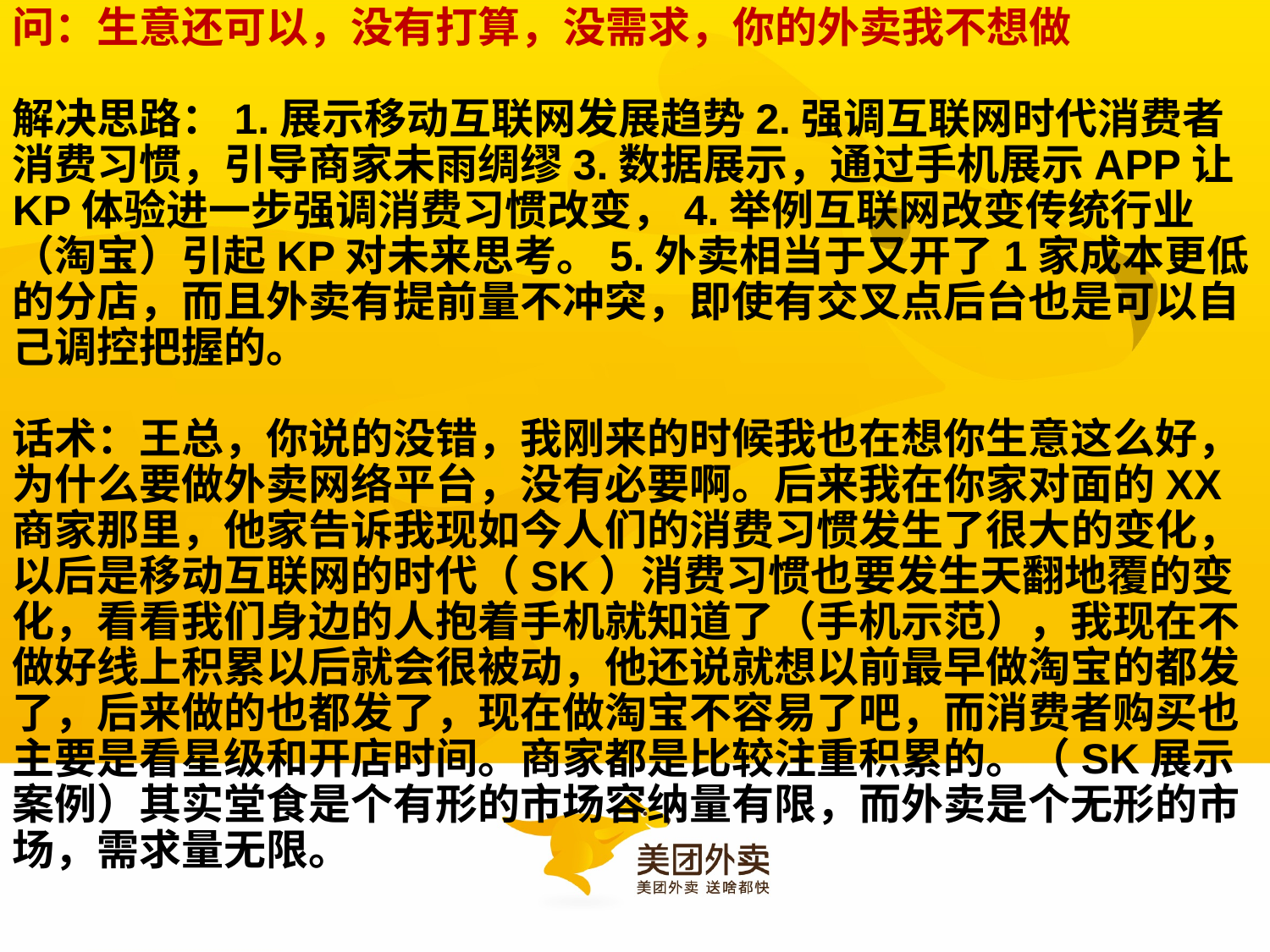

# 问：生意还可以，没有打算，没需求，你的外卖我不想做

解决思路：1.展示移动互联网发展趋势2.强调互联网时代消费者消费习惯，引导商家未雨绸缪3.数据展示，通过手机展示APP让KP体验进一步强调消费习惯改变，4.举例互联网改变传统行业（淘宝）引起KP对未来思考。5.外卖相当于又开了1家成本更低的分店，而且外卖有提前量不冲突，即使有交叉点后台也是可以自己调控把握的。

话术：王总，你说的没错，我刚来的时候我也在想你生意这么好，为什么要做外卖网络平台，没有必要啊。后来我在你家对面的XX商家那里，他家告诉我现如今人们的消费习惯发生了很大的变化，以后是移动互联网的时代（SK）消费习惯也要发生天翻地覆的变化，看看我们身边的人抱着手机就知道了（手机示范），我现在不做好线上积累以后就会很被动，他还说就想以前最早做淘宝的都发了，后来做的也都发了，现在做淘宝不容易了吧，而消费者购买也主要是看星级和开店时间。商家都是比较注重积累的。（SK展示案例）其实堂食是个有形的市场容纳量有限，而外卖是个无形的市场，需求量无限。